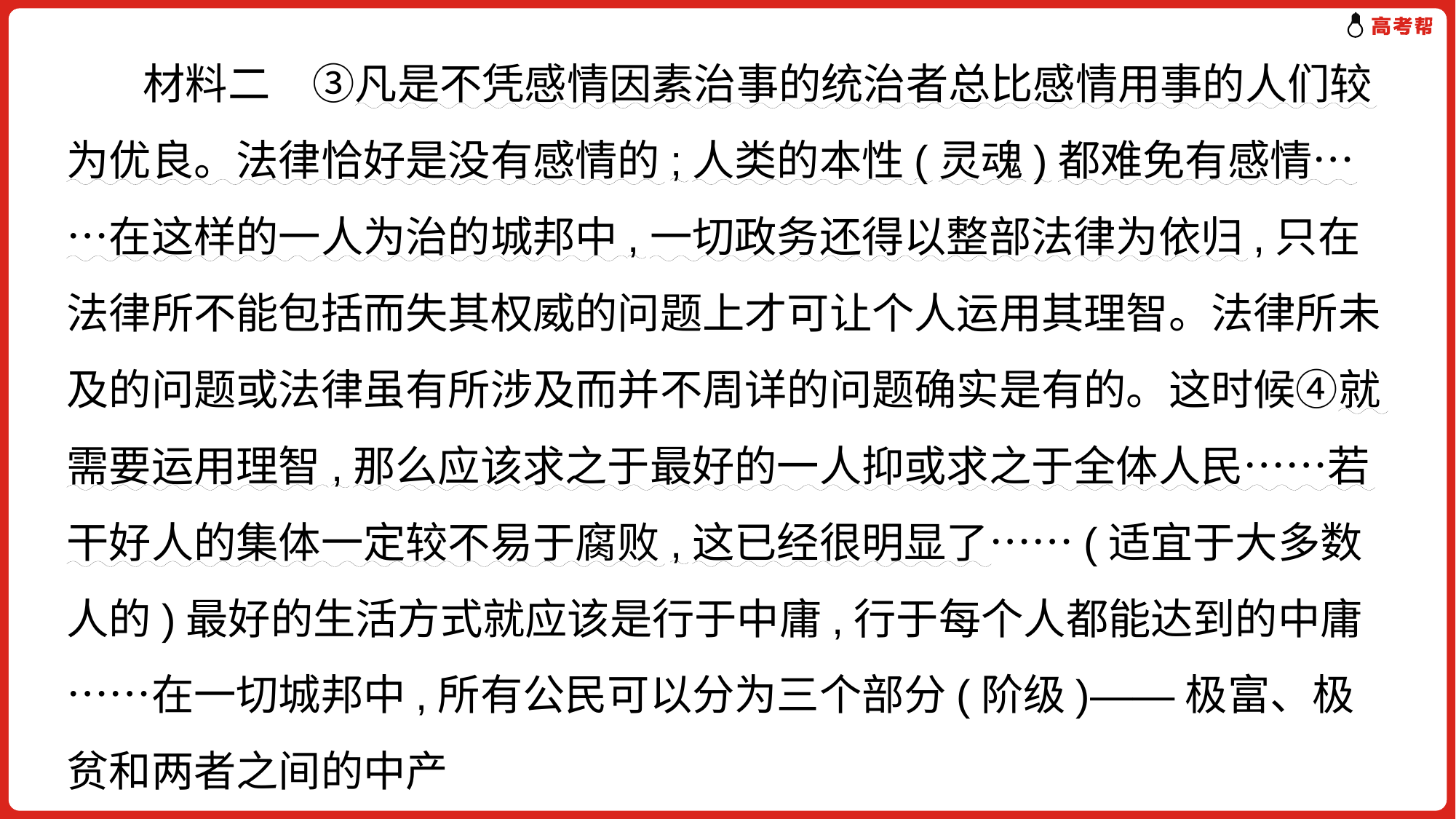

材料二　③凡是不凭感情因素治事的统治者总比感情用事的人们较为优良。法律恰好是没有感情的;人类的本性(灵魂)都难免有感情……在这样的一人为治的城邦中,一切政务还得以整部法律为依归,只在法律所不能包括而失其权威的问题上才可让个人运用其理智。法律所未及的问题或法律虽有所涉及而并不周详的问题确实是有的。这时候④就需要运用理智,那么应该求之于最好的一人抑或求之于全体人民……若干好人的集体一定较不易于腐败,这已经很明显了……(适宜于大多数人的)最好的生活方式就应该是行于中庸,行于每个人都能达到的中庸……在一切城邦中,所有公民可以分为三个部分(阶级)——极富、极贫和两者之间的中产